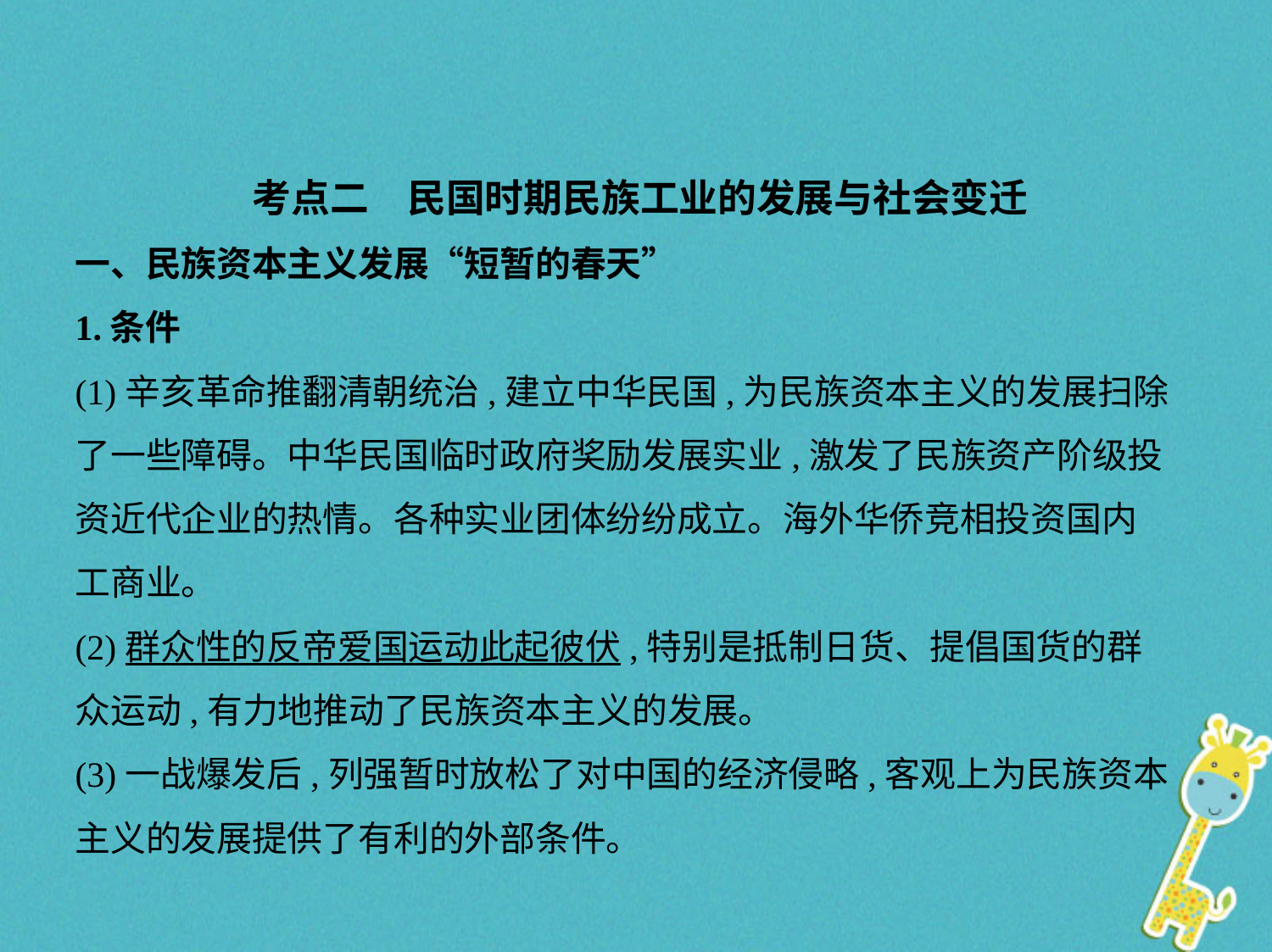

考点二　民国时期民族工业的发展与社会变迁
一、民族资本主义发展“短暂的春天”
1.条件
(1)辛亥革命推翻清朝统治,建立中华民国,为民族资本主义的发展扫除
了一些障碍。中华民国临时政府奖励发展实业,激发了民族资产阶级投
资近代企业的热情。各种实业团体纷纷成立。海外华侨竞相投资国内
工商业。
(2)群众性的反帝爱国运动此起彼伏,特别是抵制日货、提倡国货的群
众运动,有力地推动了民族资本主义的发展。
(3)一战爆发后,列强暂时放松了对中国的经济侵略,客观上为民族资本
主义的发展提供了有利的外部条件。